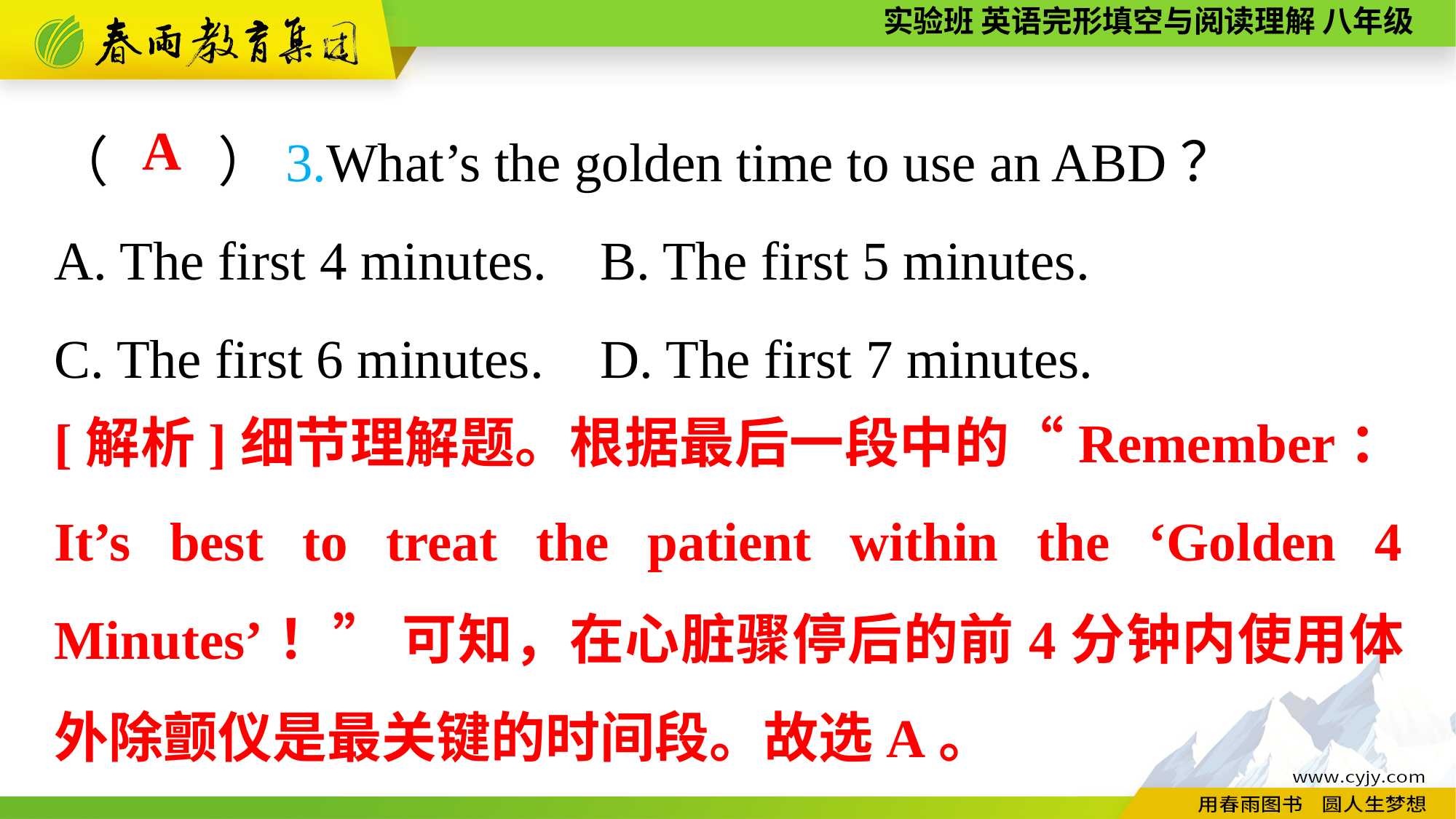

（　　）3.What’s the golden time to use an ABD？
A. The first 4 minutes.	B. The first 5 minutes.
C. The first 6 minutes.	D. The first 7 minutes.
A
[解析]细节理解题。根据最后一段中的“Remember： It’s best to treat the patient within the ‘Golden 4 Minutes’！” 可知，在心脏骤停后的前4分钟内使用体外除颤仪是最关键的时间段。故选A。